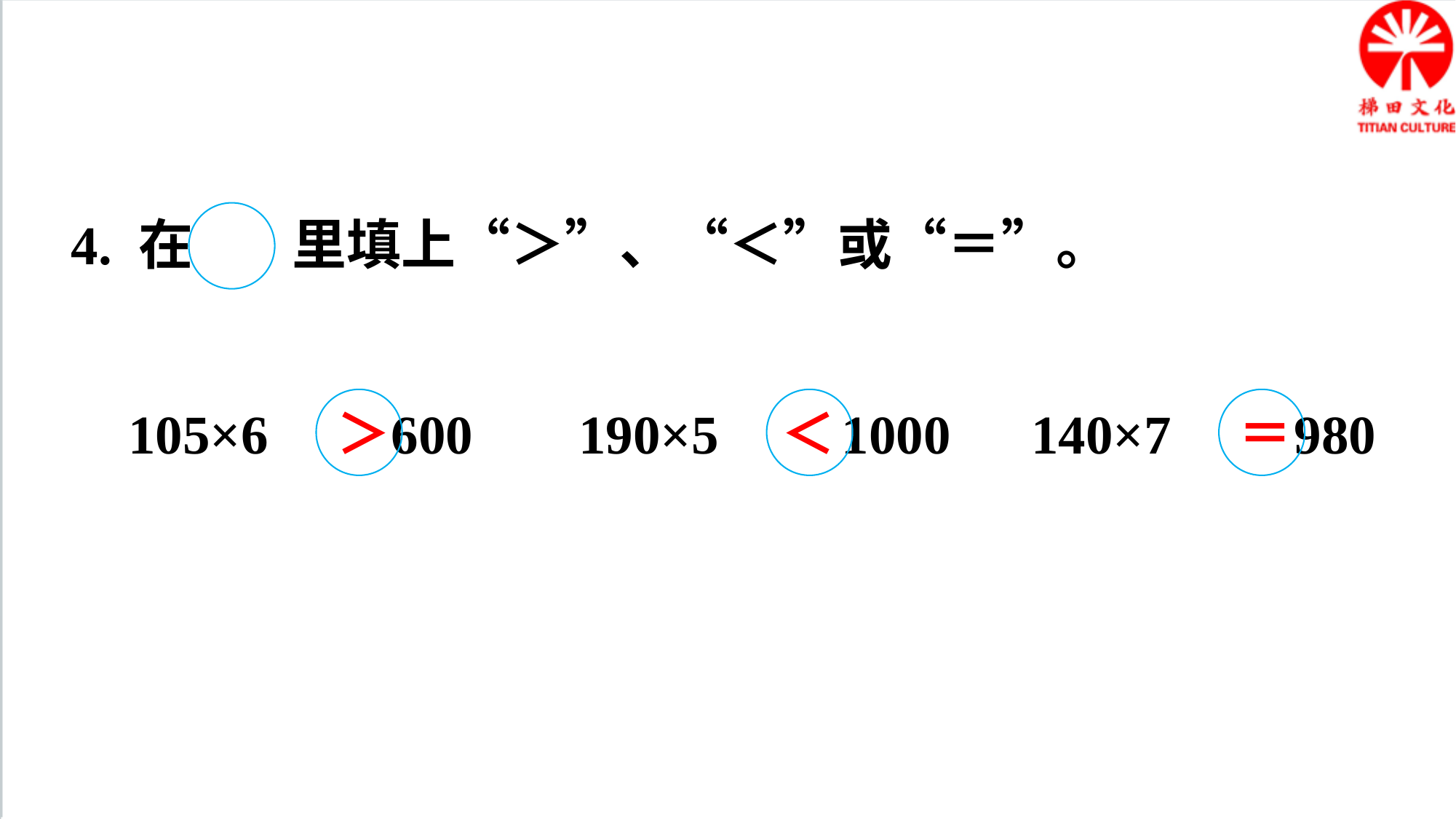

4. 在        里填上“＞”、“＜”或“＝”。

105×6         600
＞
190×5         1000
＜
140×7         980
＝